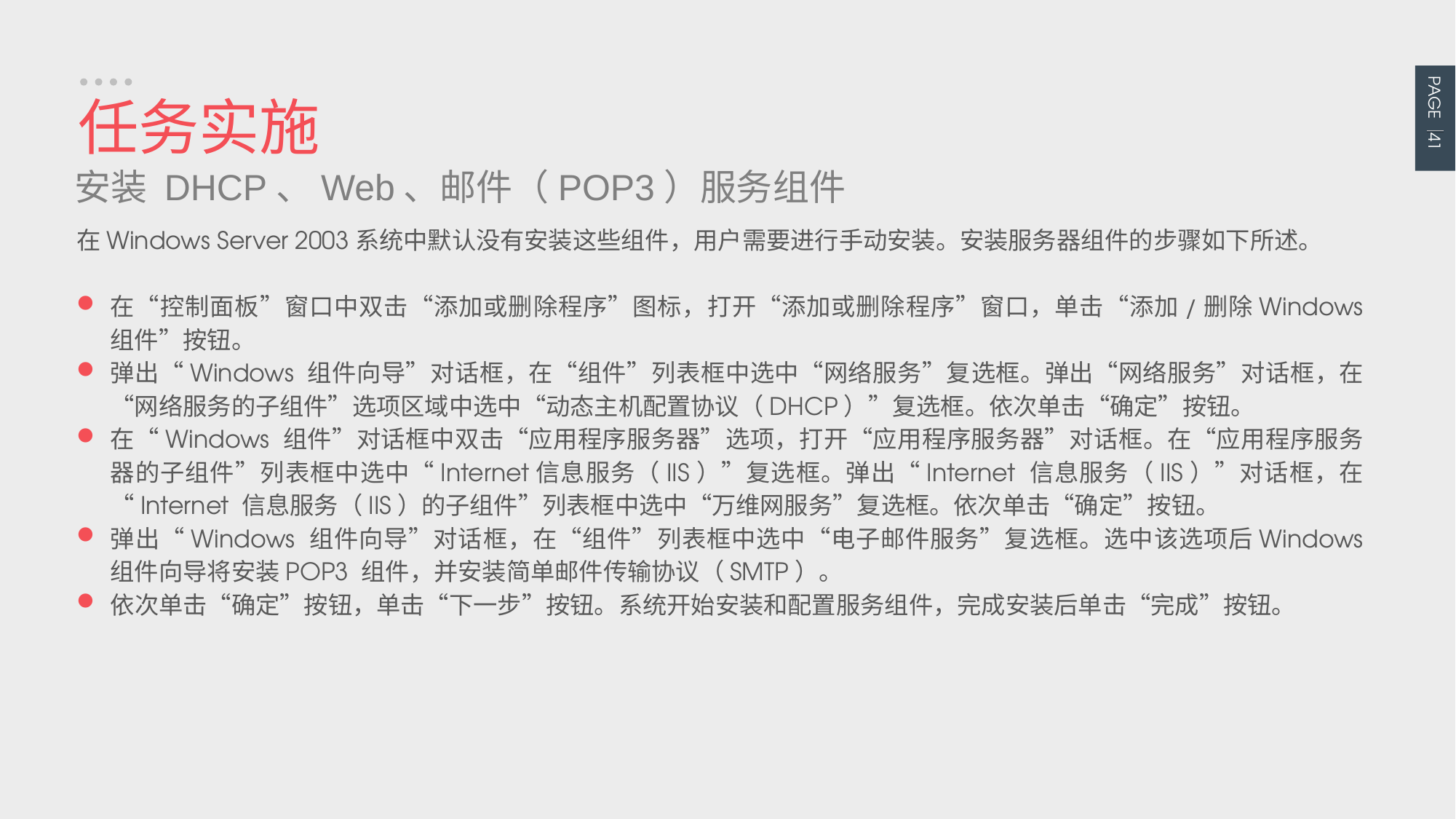

PAGE   41
任务实施
安装 DHCP、Web、邮件（POP3）服务组件
在Windows Server 2003系统中默认没有安装这些组件，用户需要进行手动安装。安装服务器组件的步骤如下所述。

在“控制面板”窗口中双击“添加或删除程序”图标，打开“添加或删除程序”窗口，单击“添加/删除Windows 组件”按钮。
弹出“Windows 组件向导”对话框，在“组件”列表框中选中“网络服务”复选框。弹出“网络服务”对话框，在“网络服务的子组件”选项区域中选中“动态主机配置协议（DHCP）”复选框。依次单击“确定”按钮。
在“Windows 组件”对话框中双击“应用程序服务器”选项，打开“应用程序服务器”对话框。在“应用程序服务器的子组件”列表框中选中“Internet信息服务（IIS）”复选框。弹出“Internet 信息服务（IIS）”对话框，在“Internet 信息服务（IIS）的子组件”列表框中选中“万维网服务”复选框。依次单击“确定”按钮。
弹出“Windows 组件向导”对话框，在“组件”列表框中选中“电子邮件服务”复选框。选中该选项后Windows 组件向导将安装POP3 组件，并安装简单邮件传输协议（SMTP）。
依次单击“确定”按钮，单击“下一步”按钮。系统开始安装和配置服务组件，完成安装后单击“完成”按钮。